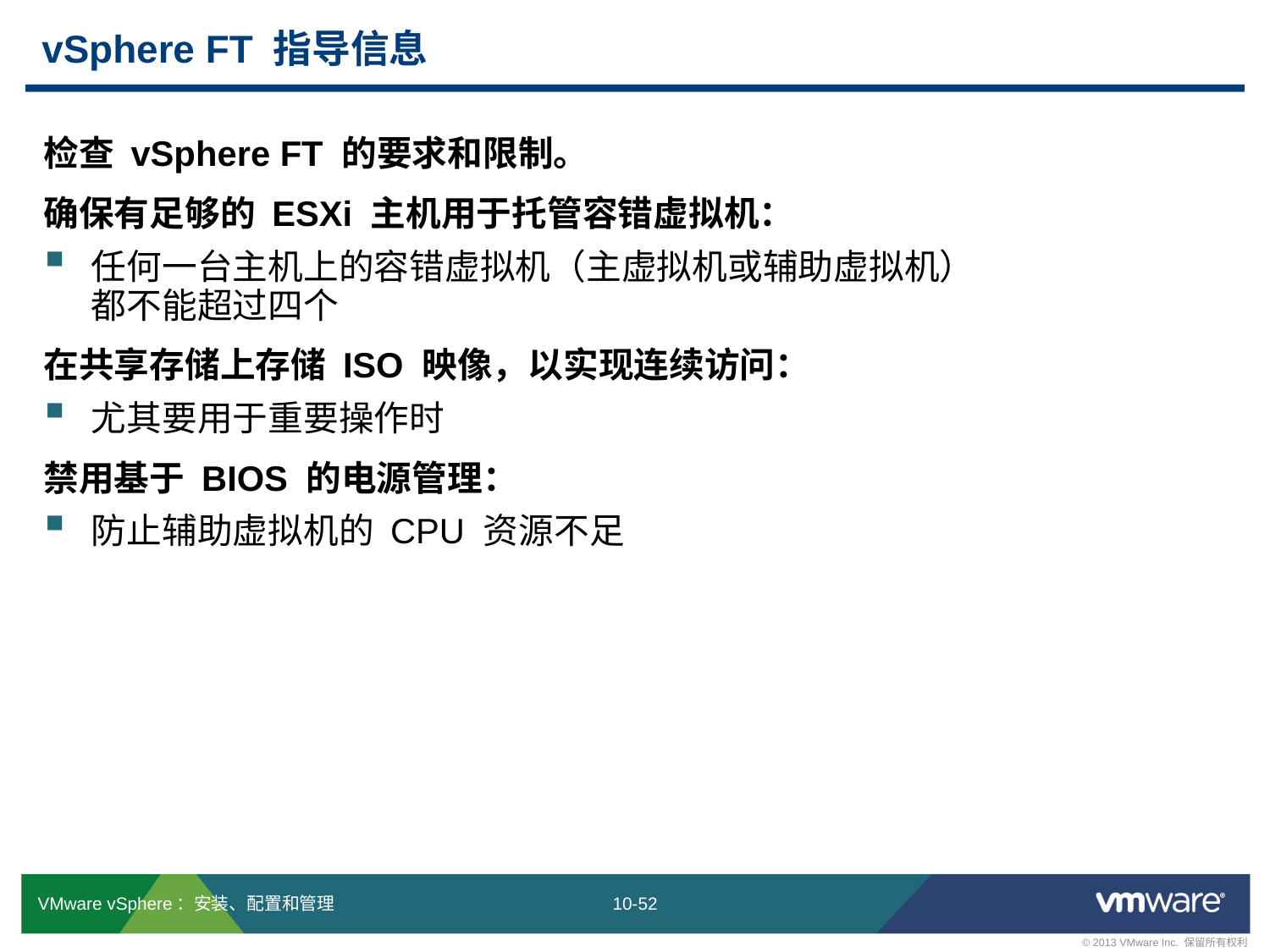

# vSphere FT 指导信息
检查 vSphere FT 的要求和限制。
确保有足够的 ESXi 主机用于托管容错虚拟机：
任何一台主机上的容错虚拟机（主虚拟机或辅助虚拟机）
都不能超过四个
在共享存储上存储 ISO 映像，以实现连续访问：
尤其要用于重要操作时
禁用基于 BIOS 的电源管理：
防止辅助虚拟机的 CPU 资源不足